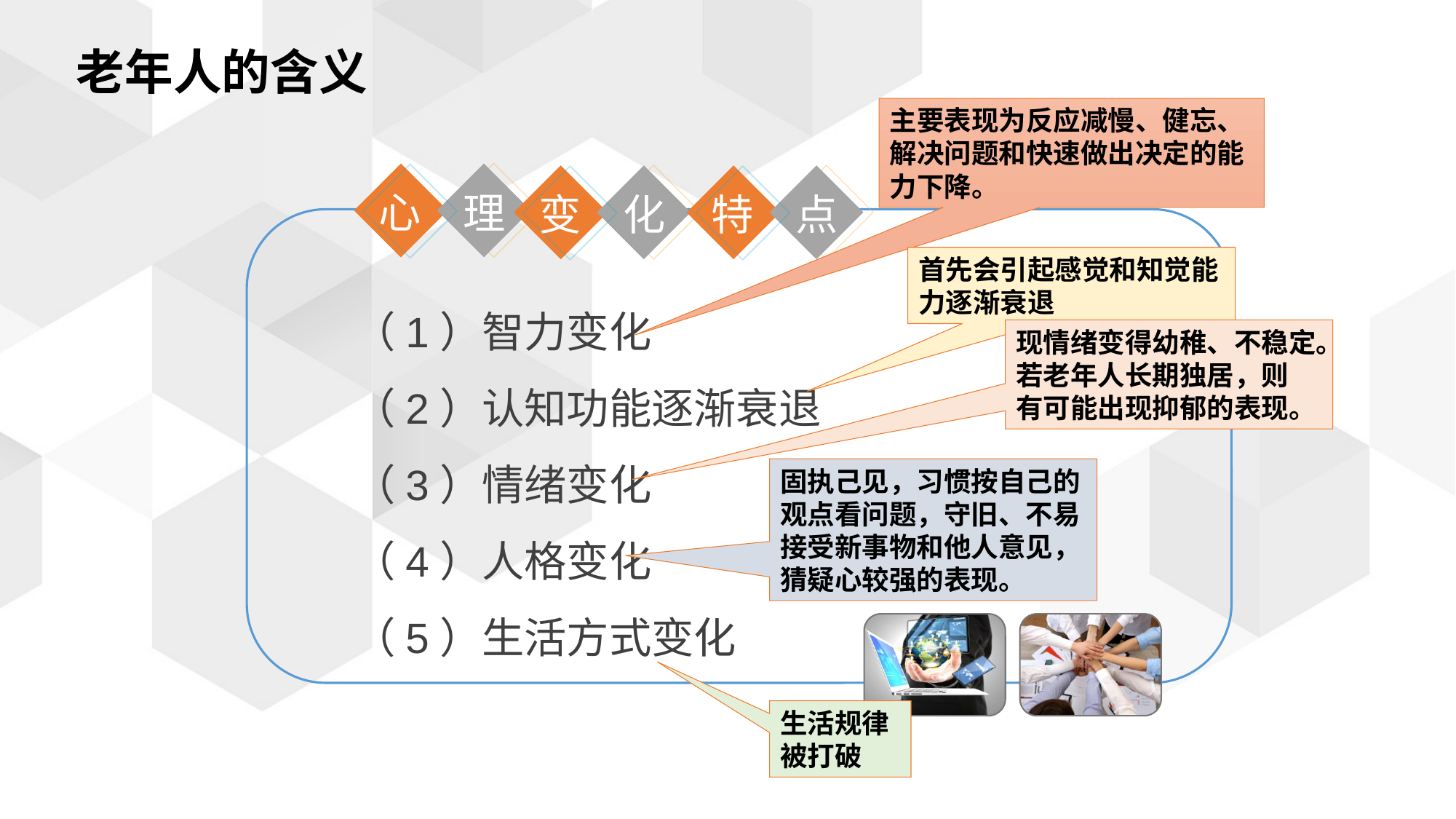

老年人的含义
主要表现为反应减慢、健忘、解决问题和快速做出决定的能力下降。

心

理

变

特

化

点

首先会引起感觉和知觉能力逐渐衰退
（1）智力变化
（2）认知功能逐渐衰退
（3）情绪变化
（4）人格变化
（5）生活方式变化
现情绪变得幼稚、不稳定。若老年人长期独居，则
有可能出现抑郁的表现。
固执己见，习惯按自己的观点看问题，守旧、不易接受新事物和他人意见，猜疑心较强的表现。

生活规律被打破